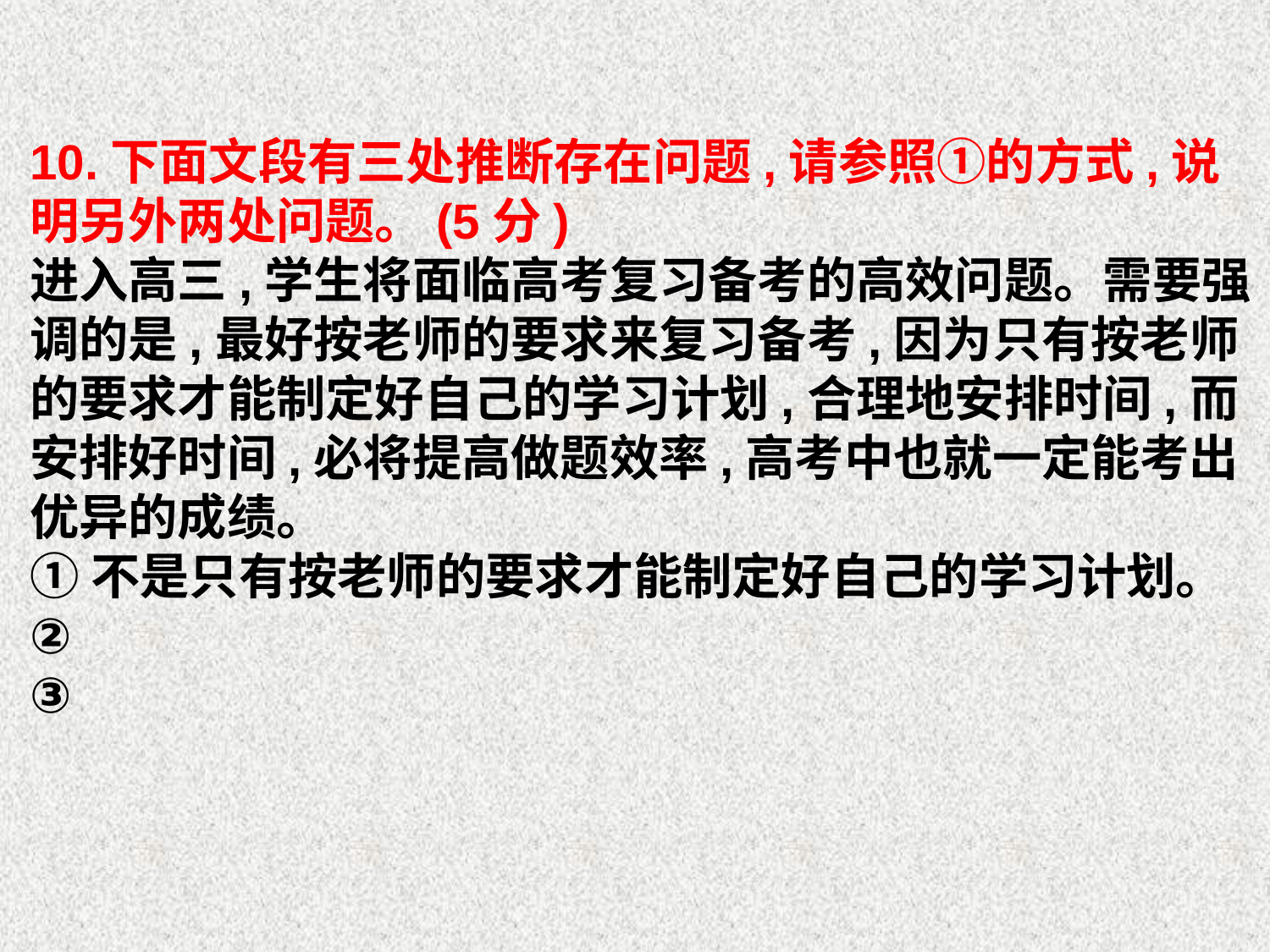

10.下面文段有三处推断存在问题,请参照①的方式,说明另外两处问题。(5分)
进入高三,学生将面临高考复习备考的高效问题。需要强调的是,最好按老师的要求来复习备考,因为只有按老师的要求才能制定好自己的学习计划,合理地安排时间,而安排好时间,必将提高做题效率,高考中也就一定能考出优异的成绩。
①不是只有按老师的要求才能制定好自己的学习计划。
②
③